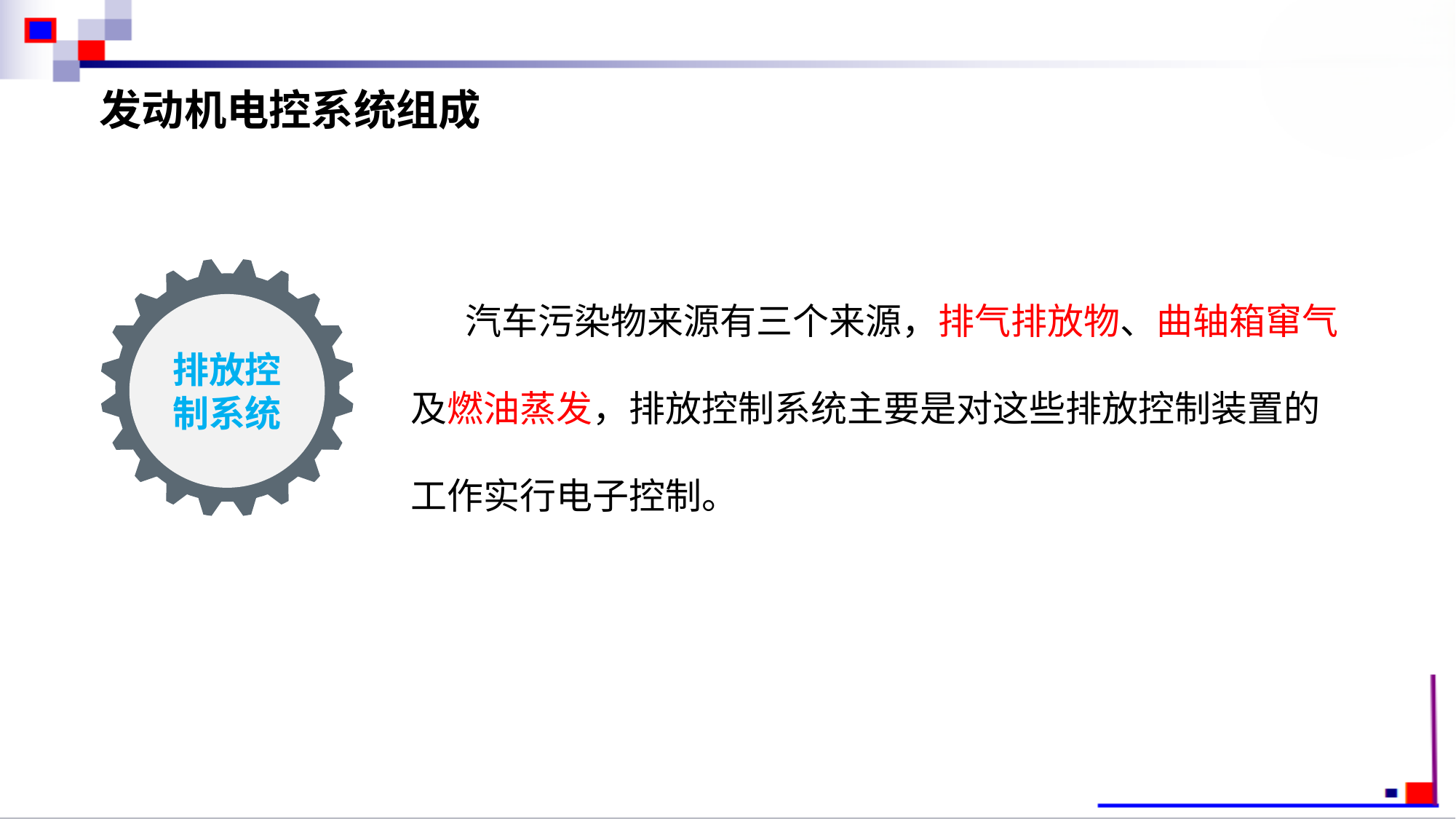

发动机电控系统组成
汽车污染物来源有三个来源，排气排放物、曲轴箱窜气及燃油蒸发，排放控制系统主要是对这些排放控制装置的工作实行电子控制。

排放控制系统